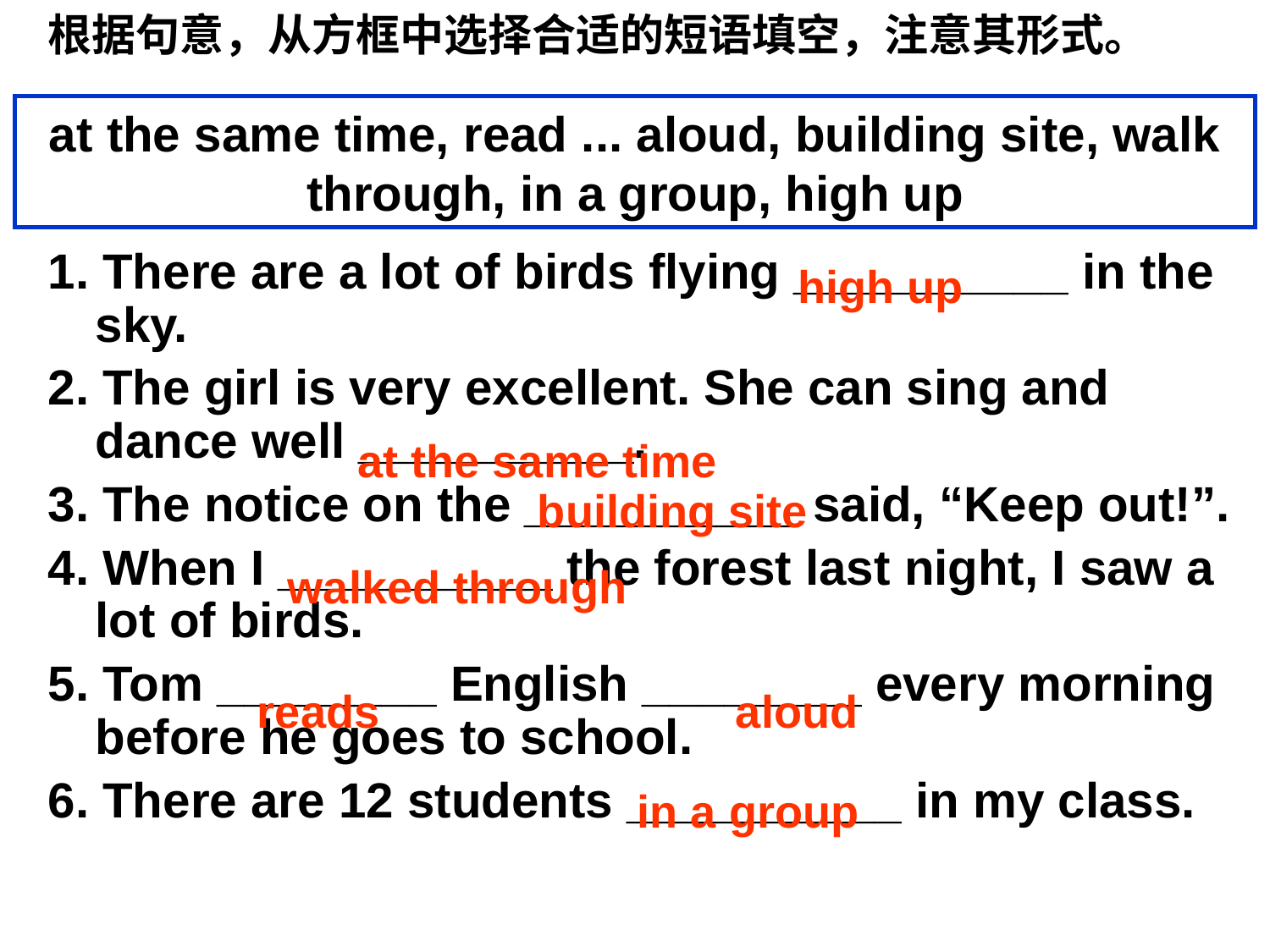

根据句意，从方框中选择合适的短语填空，注意其形式。

1. There are a lot of birds flying __________ in the sky.
2. The girl is very excellent. She can sing and dance well __________.
3. The notice on the __________ said, “Keep out!”.
4. When I __________ the forest last night, I saw a lot of birds.
5. Tom ________ English ________ every morning before he goes to school.
6. There are 12 students __________ in my class.
at the same time, read ... aloud, building site, walk through, in a group, high up
high up
at the same time
building site
walked through
reads                            aloud
in a group